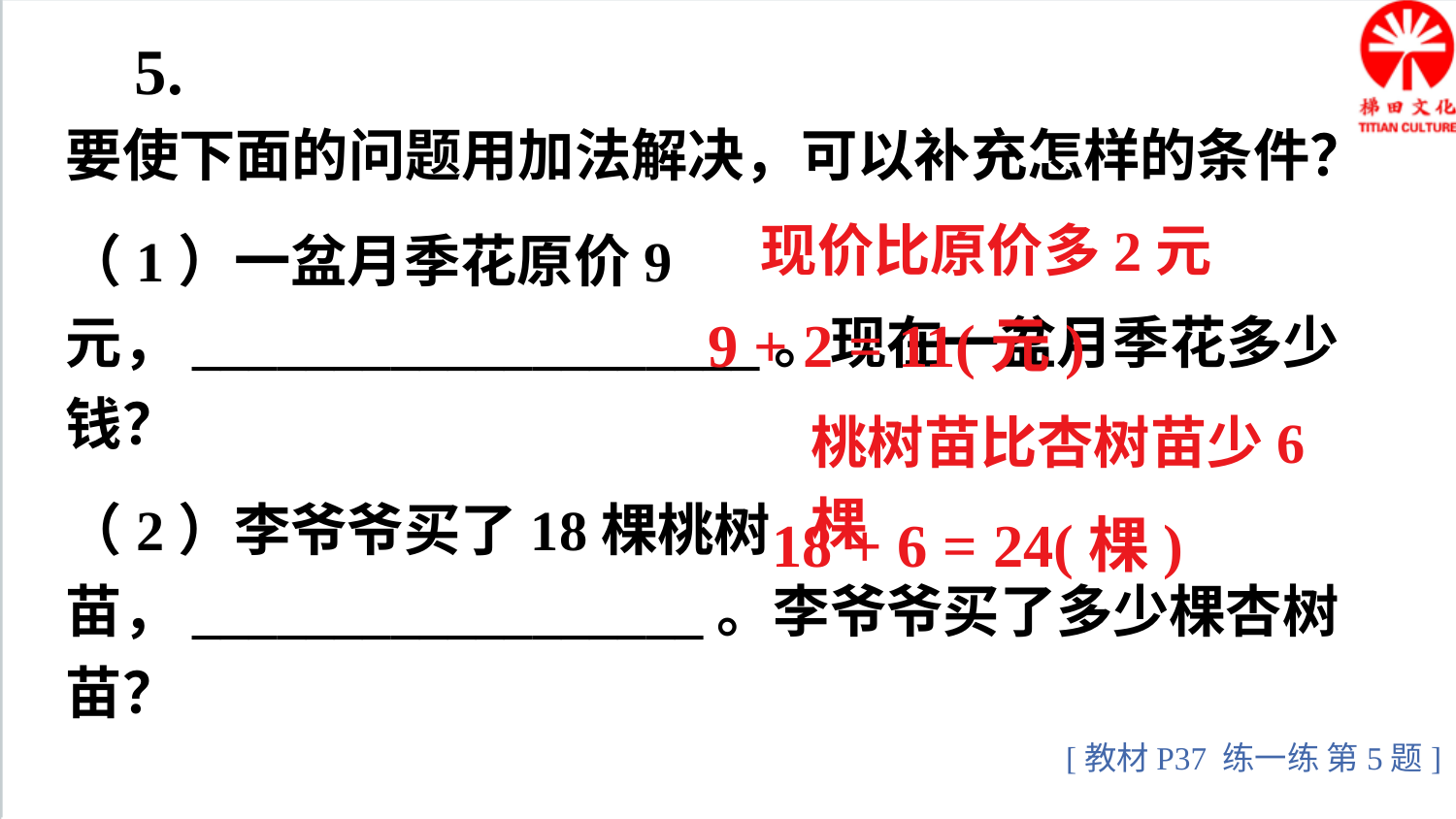

5.
要使下面的问题用加法解决，可以补充怎样的条件？
（1）一盆月季花原价9元，____________________。现在一盆月季花多少钱？
（2）李爷爷买了18棵桃树苗，__________________。李爷爷买了多少棵杏树苗？
现价比原价多2元
9 + 2 = 11(元)
桃树苗比杏树苗少6棵
18 + 6 = 24(棵)
[教材P37 练一练 第5题]